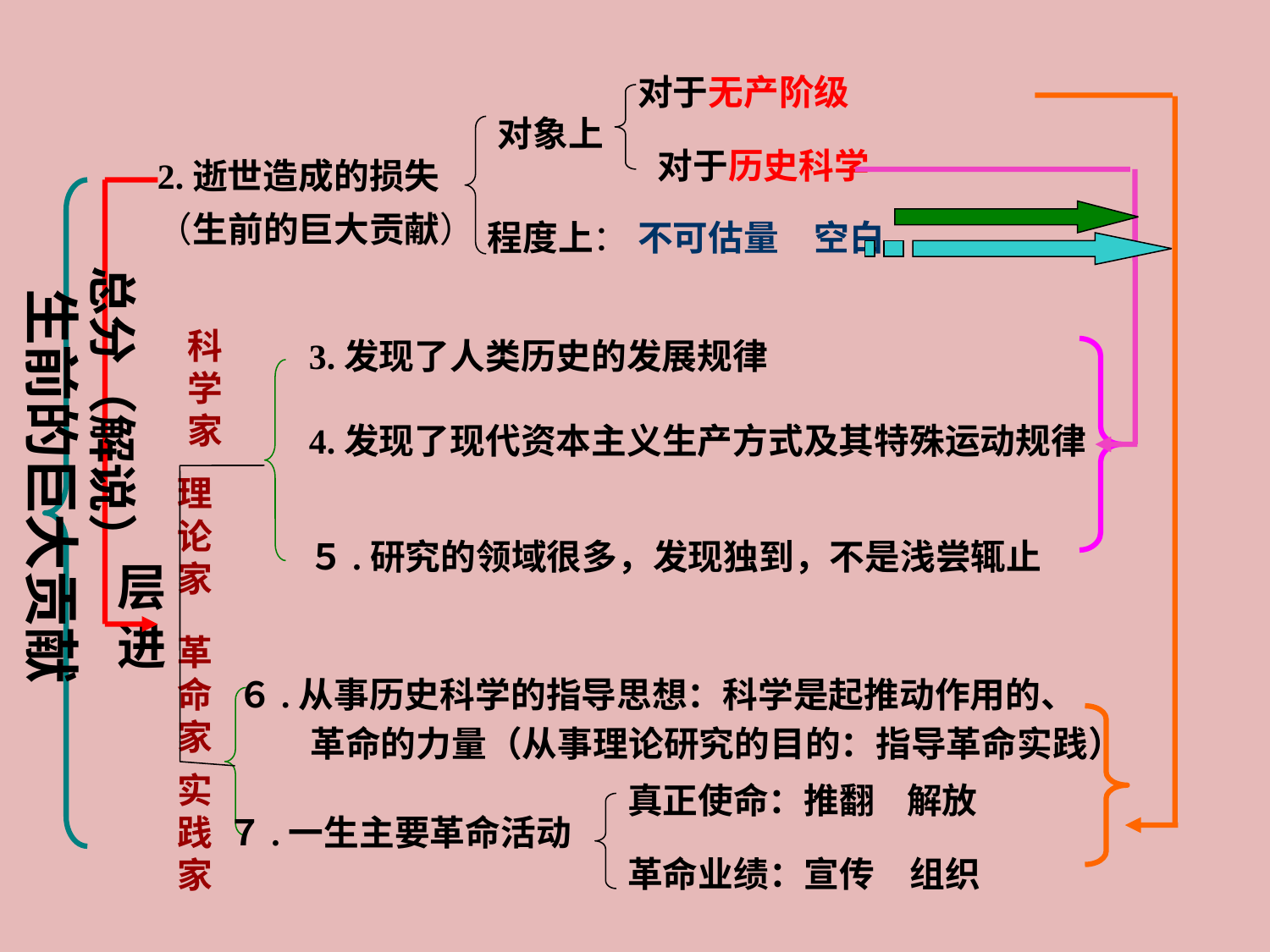

对于无产阶级
对象上

对于历史科学
2.逝世造成的损失

（生前的巨大贡献）

程度上：
不可估量　空白

总分（解说）
生前的巨大贡献
科学家
3.发现了人类历史的发展规律

4.发现了现代资本主义生产方式及其特殊运动规律

理论家

５.研究的领域很多，发现独到，不是浅尝辄止
层进

革命家
６.从事历史科学的指导思想：科学是起推动作用的、
        革命的力量（从事理论研究的目的：指导革命实践）

实践家

真正使命：推翻    解放

７.一生主要革命活动

革命业绩：宣传　组织